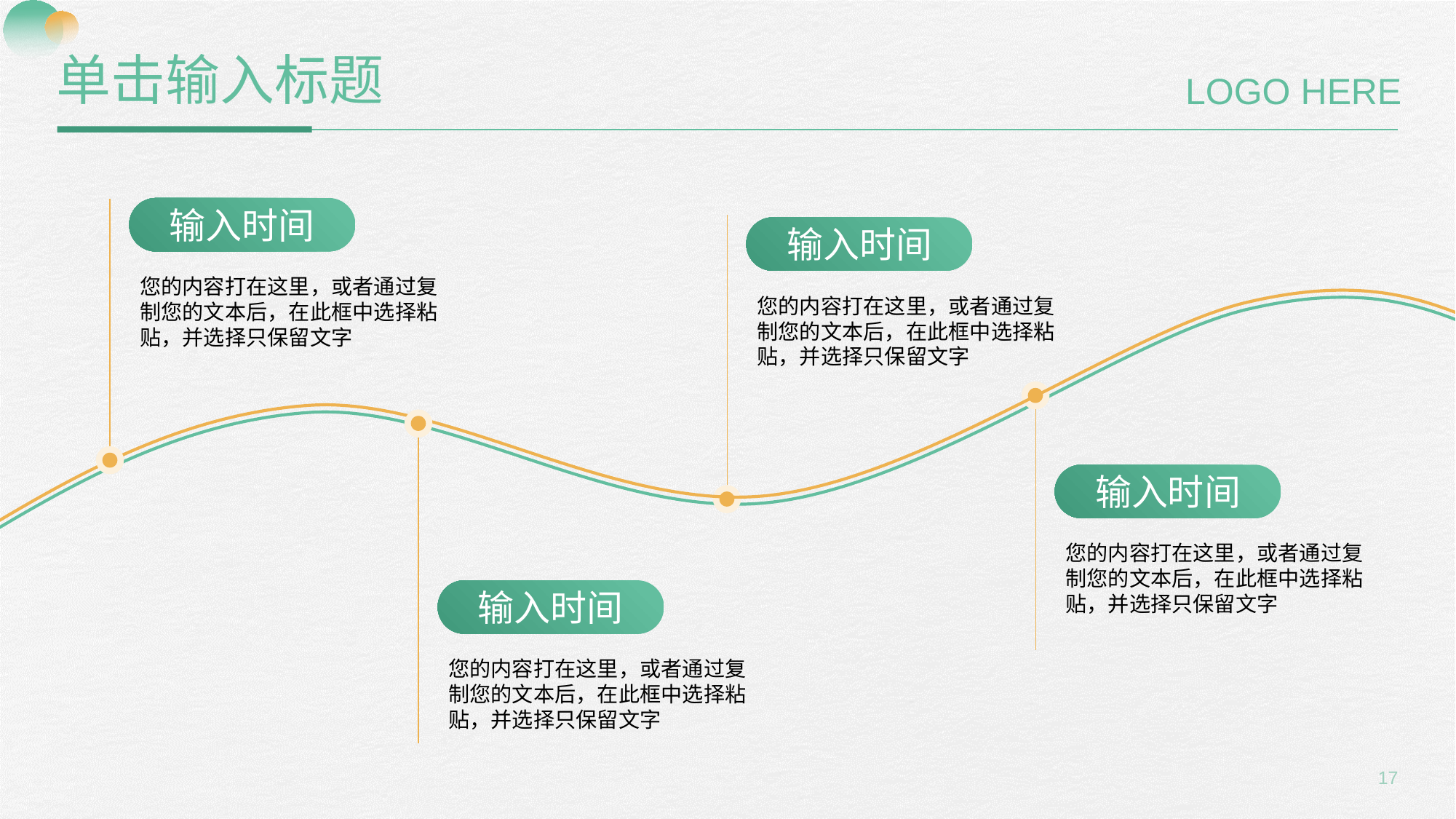

单击输入标题
LOGO HERE
输入时间

输入时间

您的内容打在这里，或者通过复制您的文本后，在此框中选择粘贴，并选择只保留文字
您的内容打在这里，或者通过复制您的文本后，在此框中选择粘贴，并选择只保留文字

输入时间

您的内容打在这里，或者通过复制您的文本后，在此框中选择粘贴，并选择只保留文字
输入时间

您的内容打在这里，或者通过复制您的文本后，在此框中选择粘贴，并选择只保留文字
17